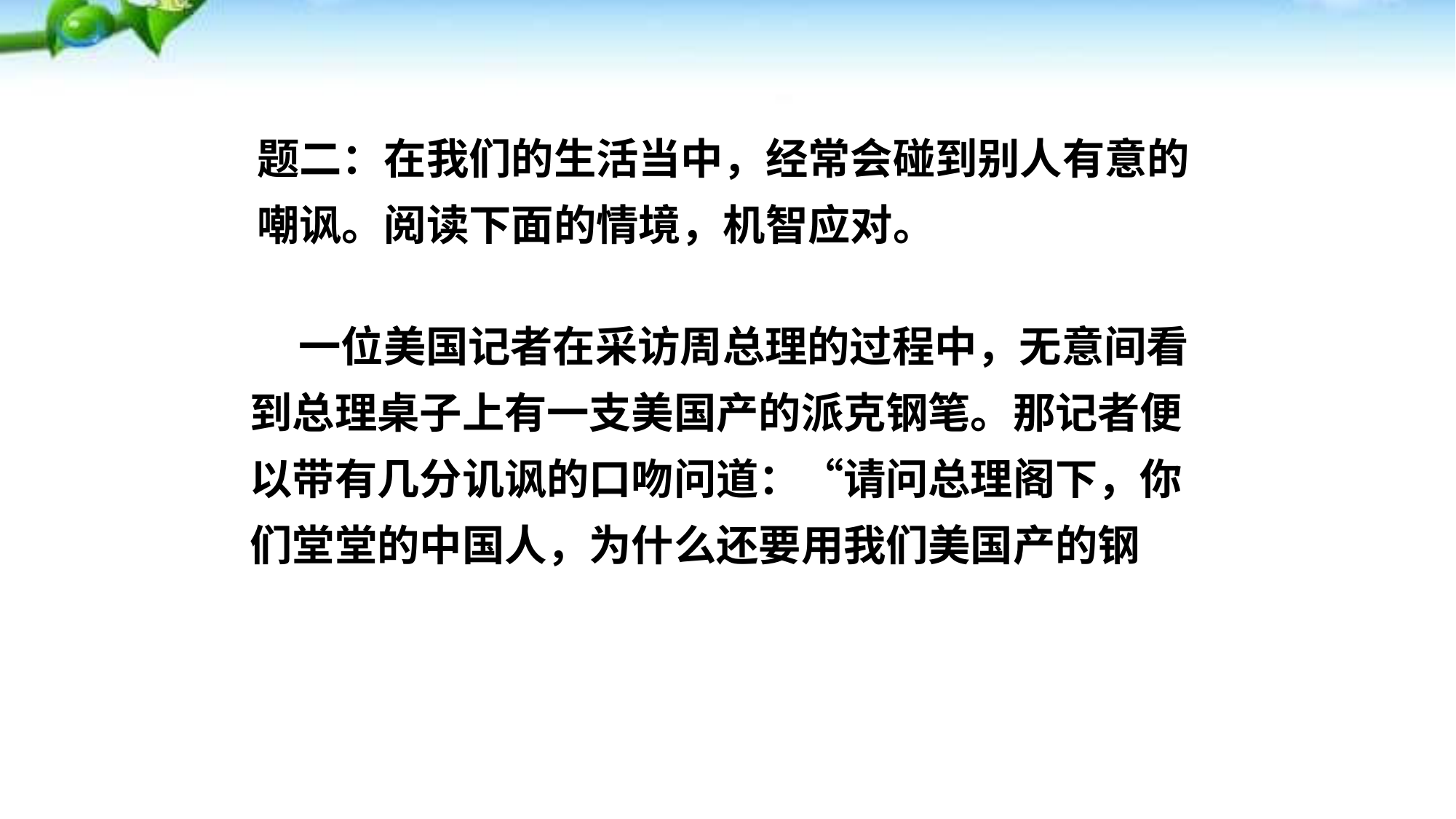

题二：在我们的生活当中，经常会碰到别人有意的嘲讽。阅读下面的情境，机智应对。
    一位美国记者在采访周总理的过程中，无意间看到总理桌子上有一支美国产的派克钢笔。那记者便以带有几分讥讽的口吻问道：“请问总理阁下，你们堂堂的中国人，为什么还要用我们美国产的钢